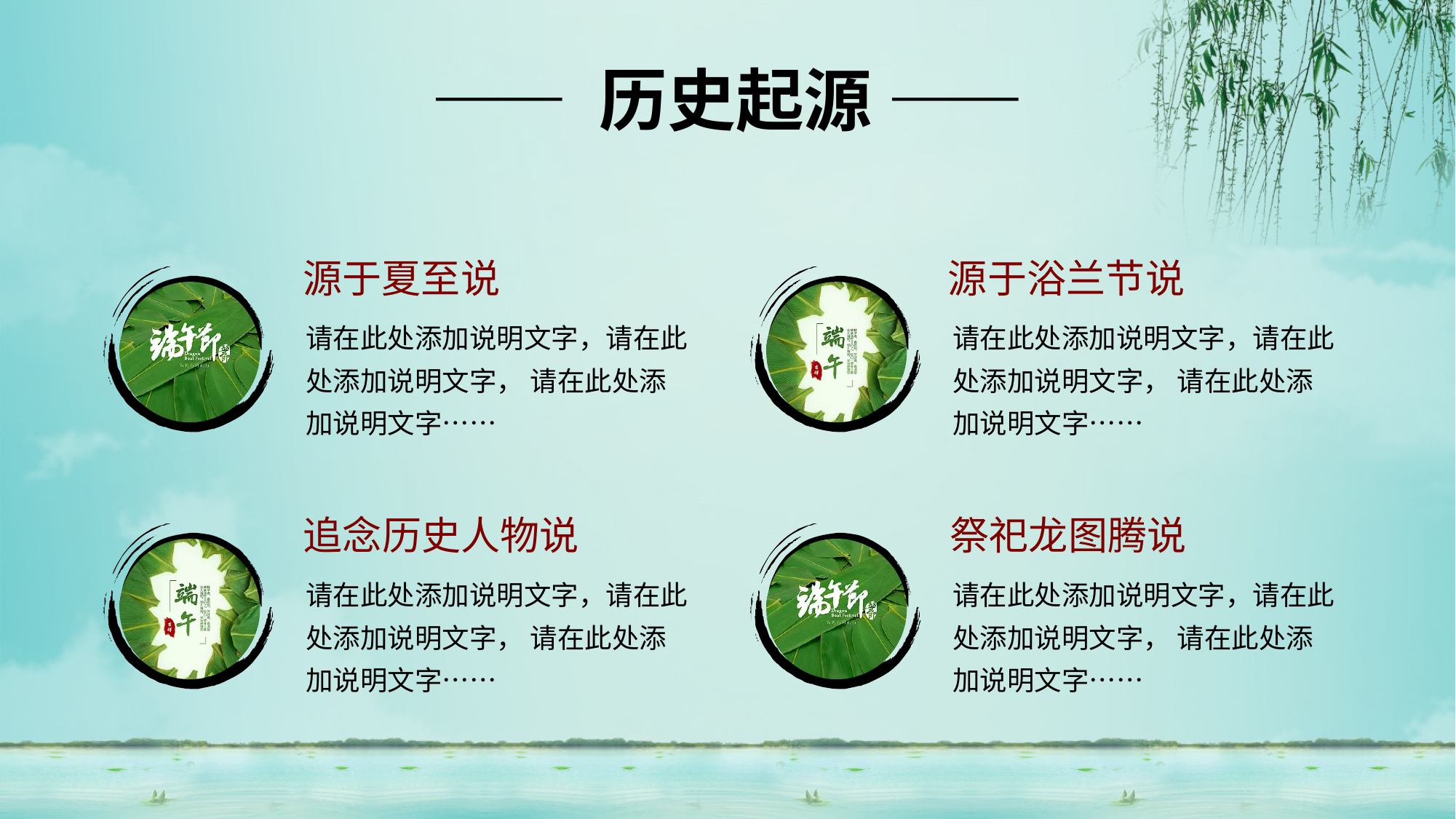

—— 历史起源 ——
源于夏至说

请在此处添加说明文字，请在此处添加说明文字， 请在此处添加说明文字……
源于浴兰节说

请在此处添加说明文字，请在此处添加说明文字， 请在此处添加说明文字……
追念历史人物说

请在此处添加说明文字，请在此处添加说明文字， 请在此处添加说明文字……
祭祀龙图腾说

请在此处添加说明文字，请在此处添加说明文字， 请在此处添加说明文字……